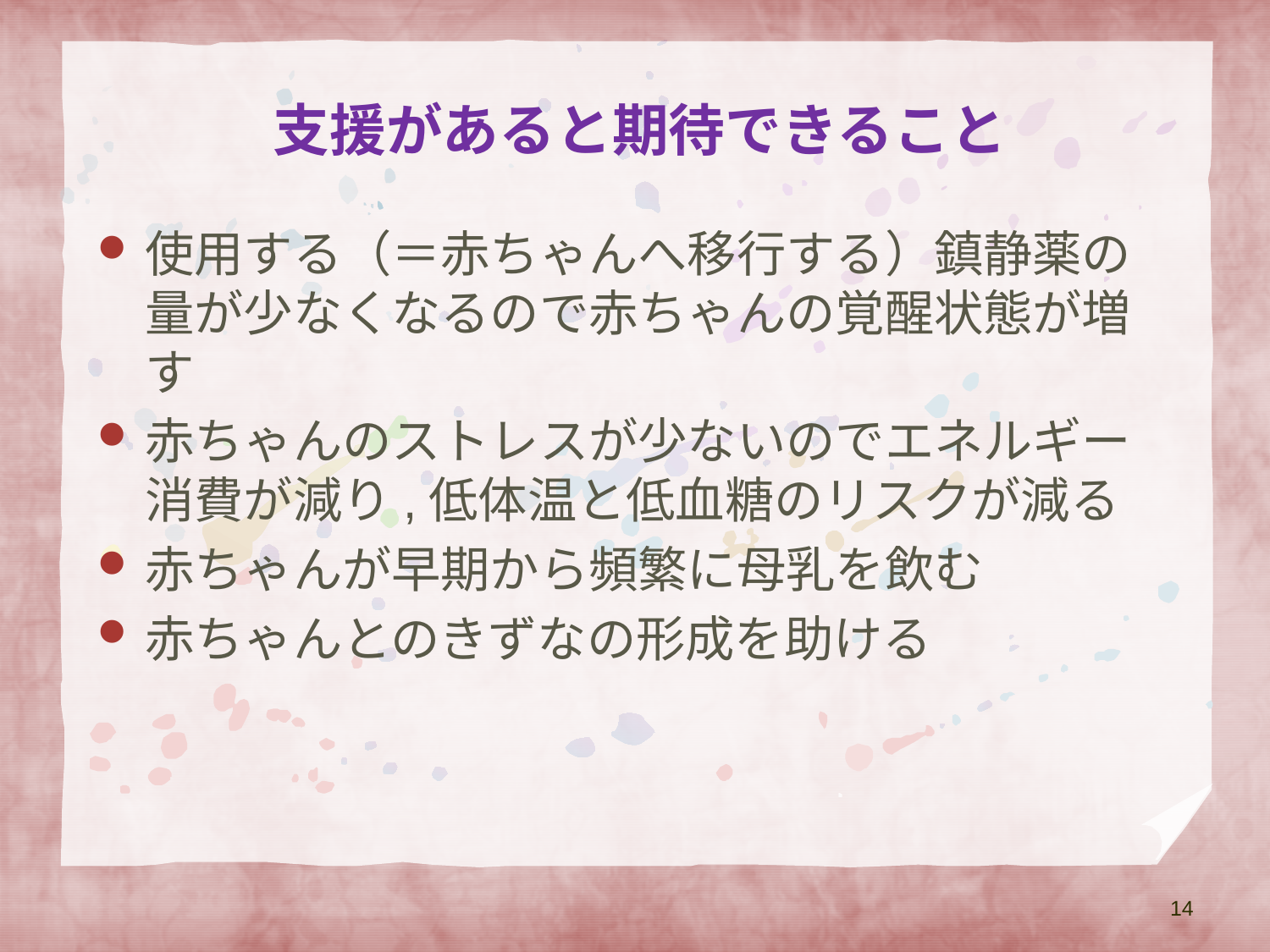

# 支援があると期待できること
使用する（＝赤ちゃんへ移行する）鎮静薬の量が少なくなるので赤ちゃんの覚醒状態が増す
赤ちゃんのストレスが少ないのでエネルギー消費が減り,低体温と低血糖のリスクが減る
赤ちゃんが早期から頻繁に母乳を飲む
赤ちゃんとのきずなの形成を助ける
14